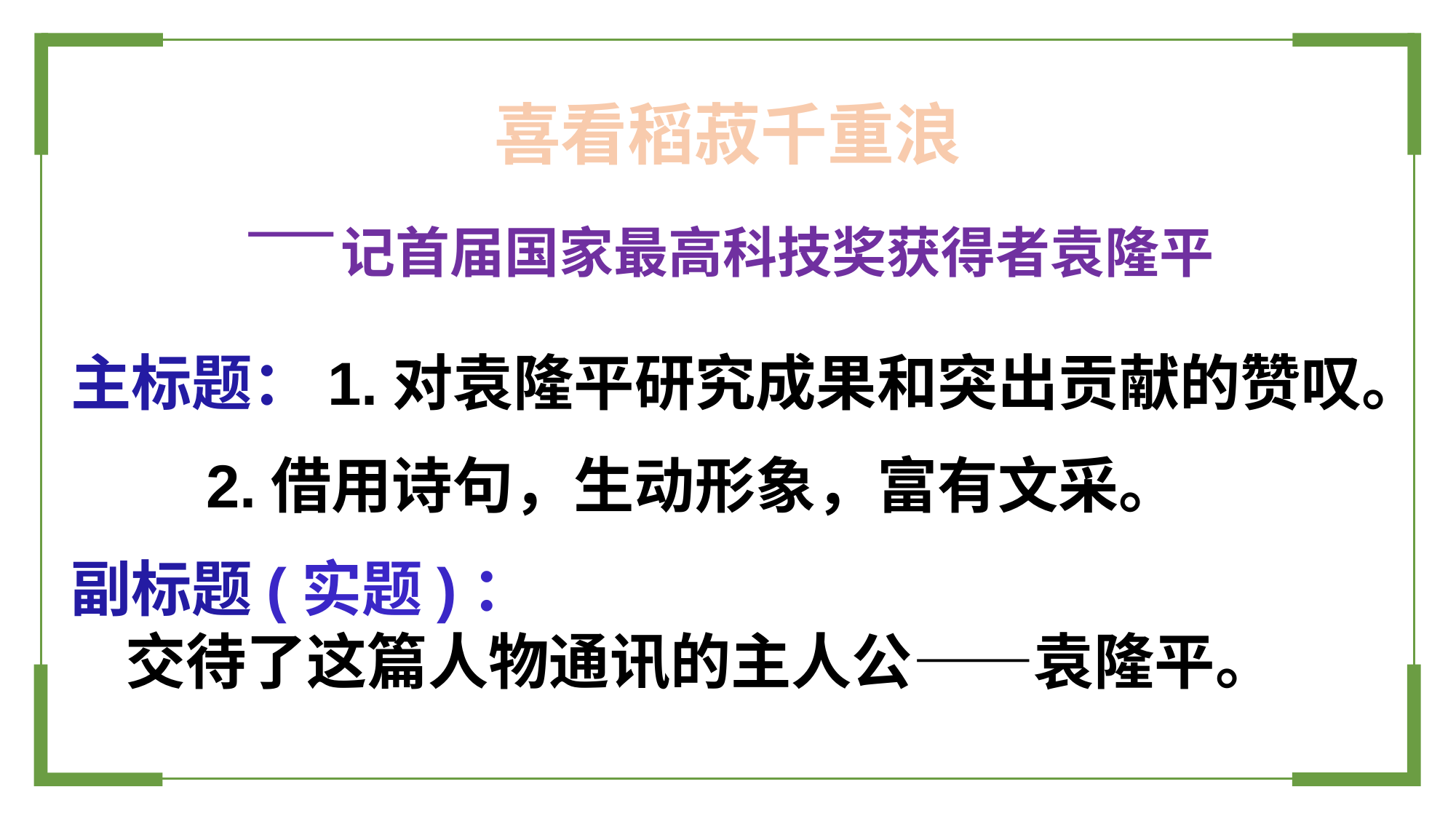

喜看稻菽千重浪
—记首届国家最高科技奖获得者袁隆平
主标题：1.对袁隆平研究成果和突出贡献的赞叹。
        2.借用诗句，生动形象，富有文采。
副标题(实题)：
    交待了这篇人物通讯的主人公——袁隆平。